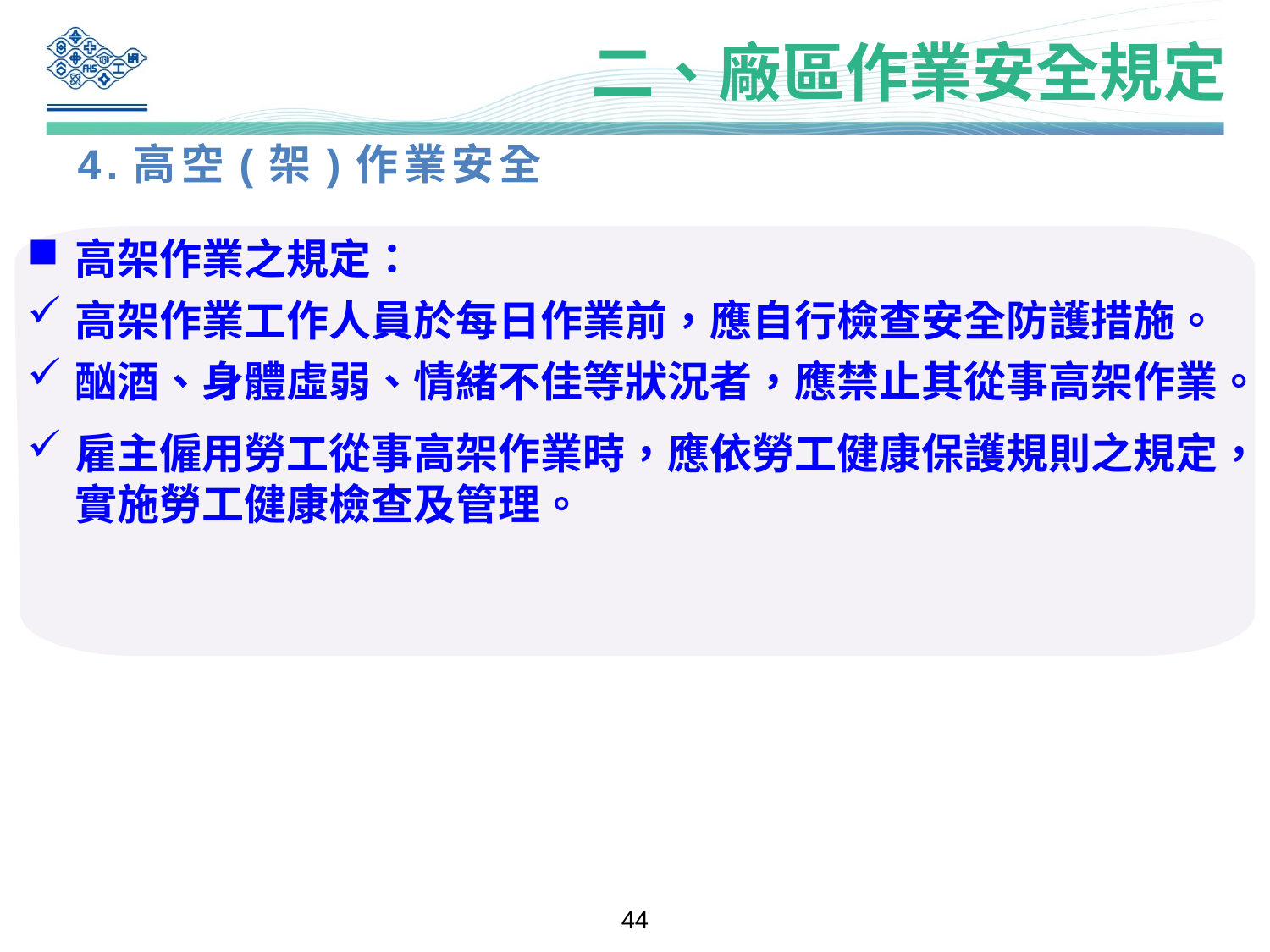

二、廠區作業安全規定
4.高空(架)作業安全
高架作業之規定：
高架作業工作人員於每日作業前，應自行檢查安全防護措施。
酗酒、身體虛弱、情緒不佳等狀況者，應禁止其從事高架作業。
雇主僱用勞工從事高架作業時，應依勞工健康保護規則之規定，實施勞工健康檢查及管理。